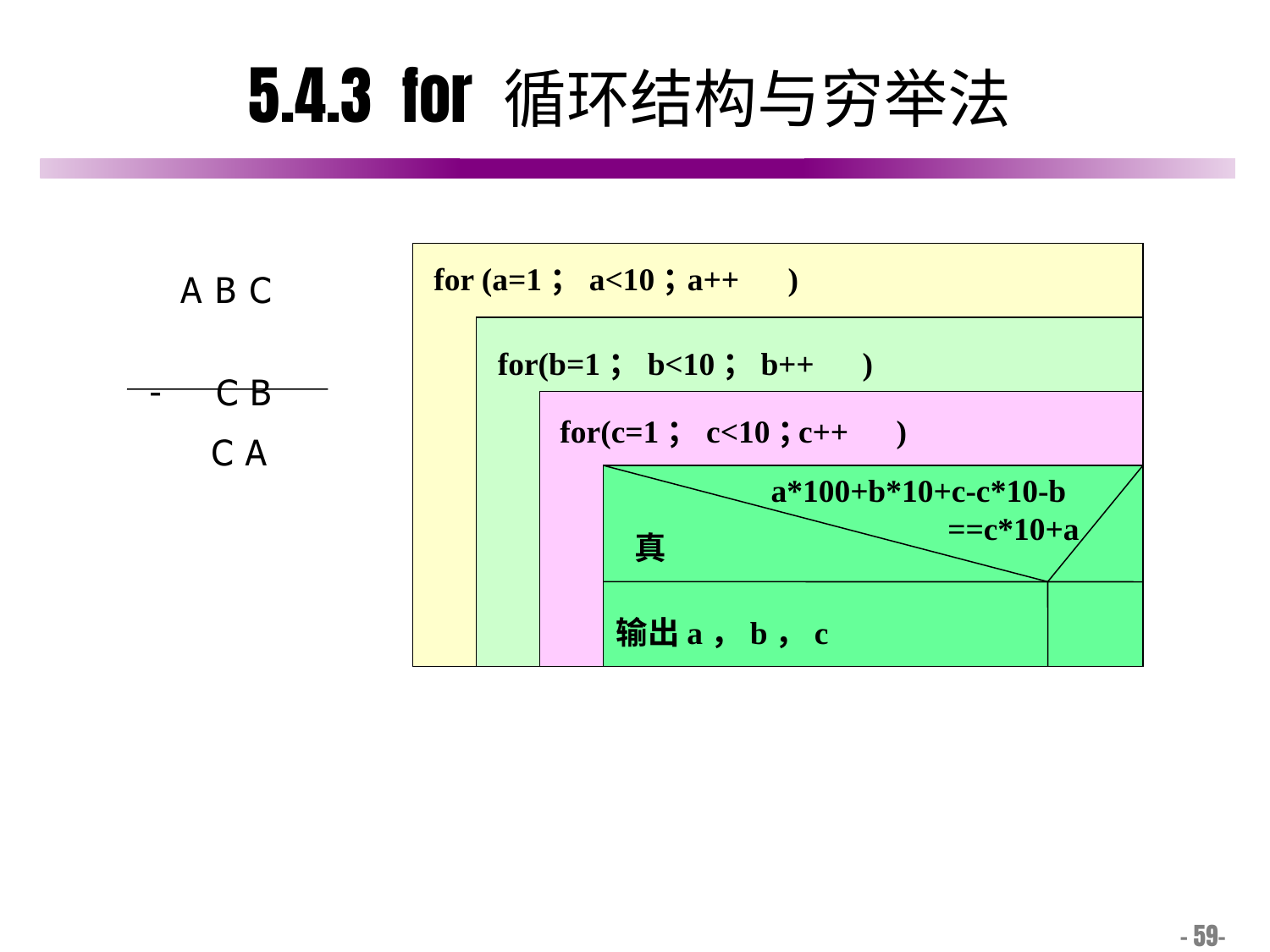

# 5.4.3  for 循环结构与穷举法

for (a=1；a<10；            )
a++
      A B C
   -     C B
         C A

for(b=1；b<10；              )
b++

for(c=1；c<10；           )
c++

a*100+b*10+c-c*10-b
                      ==c*10+a
真
输出a，b，c
 - 59-